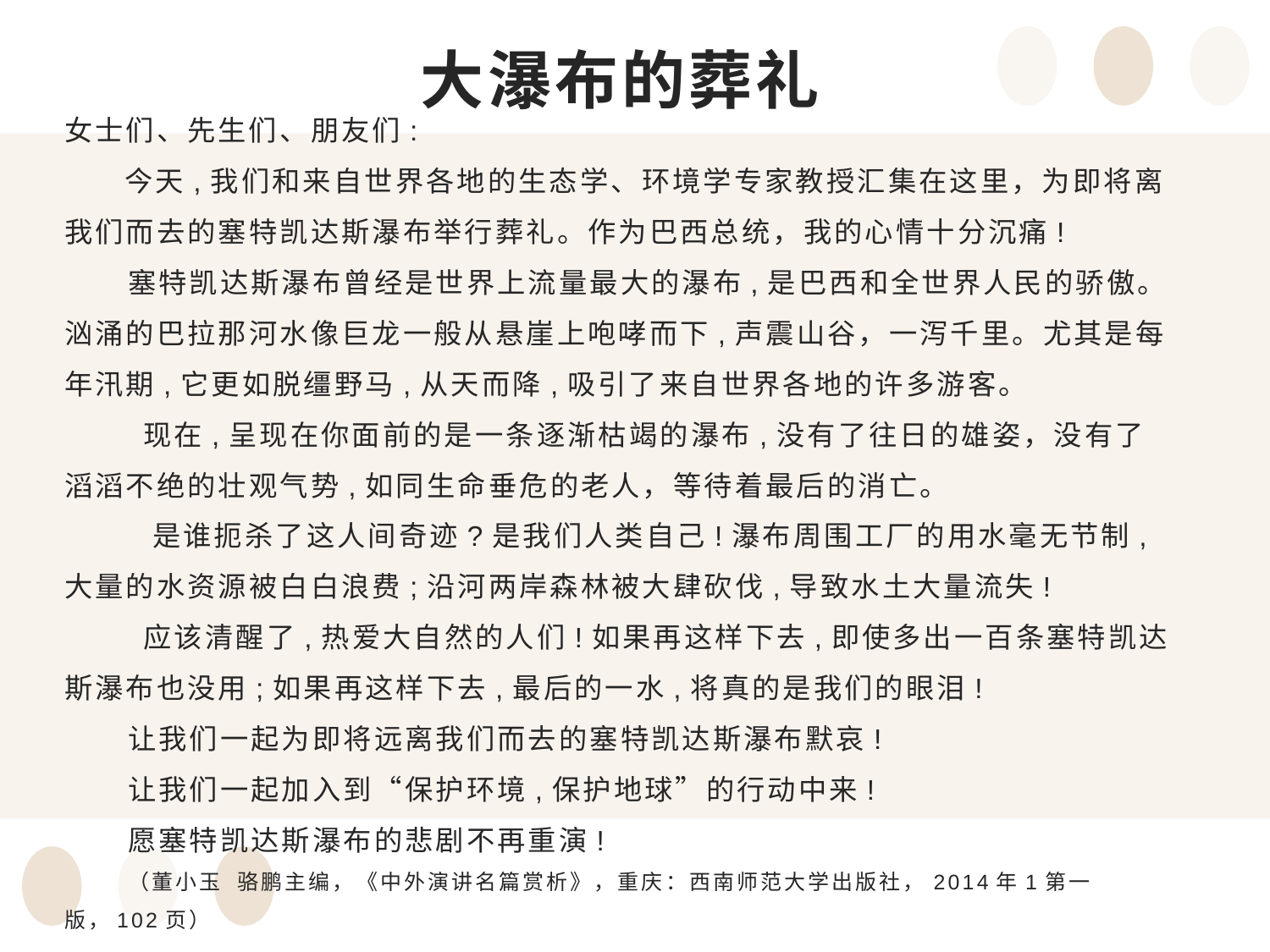

# 大瀑布的葬礼
女士们、先生们、朋友们:
      今天,我们和来自世界各地的生态学、环境学专家教授汇集在这里，为即将离我们而去的塞特凯达斯瀑布举行葬礼。作为巴西总统，我的心情十分沉痛!
塞特凯达斯瀑布曾经是世界上流量最大的瀑布,是巴西和全世界人民的骄傲。汹涌的巴拉那河水像巨龙一般从悬崖上咆哮而下,声震山谷，一泻千里。尤其是每年汛期,它更如脱缰野马,从天而降,吸引了来自世界各地的许多游客。
 现在,呈现在你面前的是一条逐渐枯竭的瀑布,没有了往日的雄姿，没有了滔滔不绝的壮观气势,如同生命垂危的老人，等待着最后的消亡。
  是谁扼杀了这人间奇迹?是我们人类自己!瀑布周围工厂的用水毫无节制,大量的水资源被白白浪费;沿河两岸森林被大肆砍伐,导致水土大量流失!
 应该清醒了,热爱大自然的人们!如果再这样下去,即使多出一百条塞特凯达斯瀑布也没用;如果再这样下去,最后的一水,将真的是我们的眼泪!
让我们一起为即将远离我们而去的塞特凯达斯瀑布默哀!
让我们一起加入到“保护环境,保护地球”的行动中来!
愿塞特凯达斯瀑布的悲剧不再重演!
（董小玉  骆鹏主编，《中外演讲名篇赏析》，重庆：西南师范大学出版社，2014年1第一版，102页）